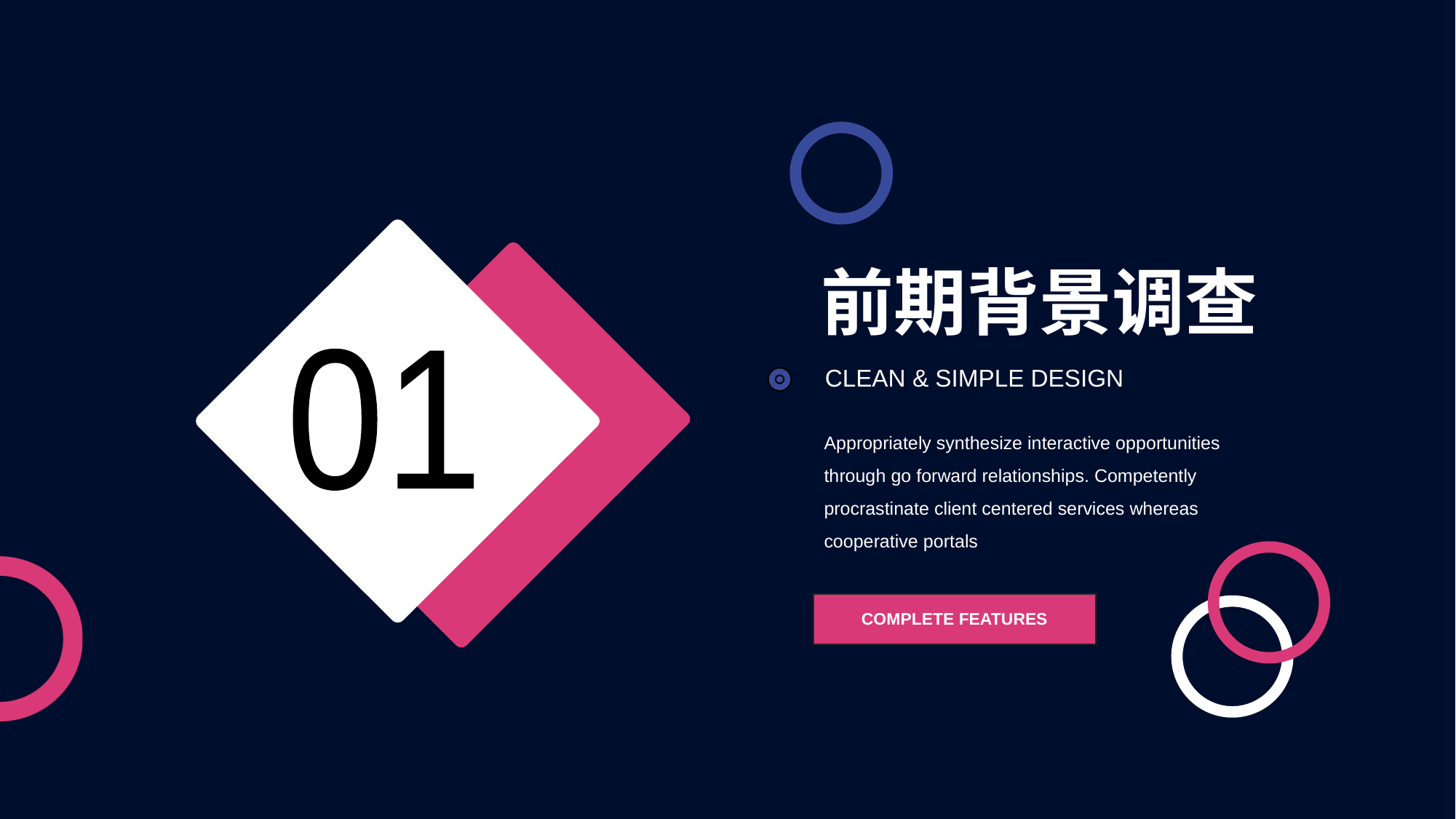

前期背景调查
01
CLEAN & SIMPLE DESIGN

Appropriately synthesize interactive opportunities through go forward relationships. Competently procrastinate client centered services whereas cooperative portals

COMPLETE FEATURES